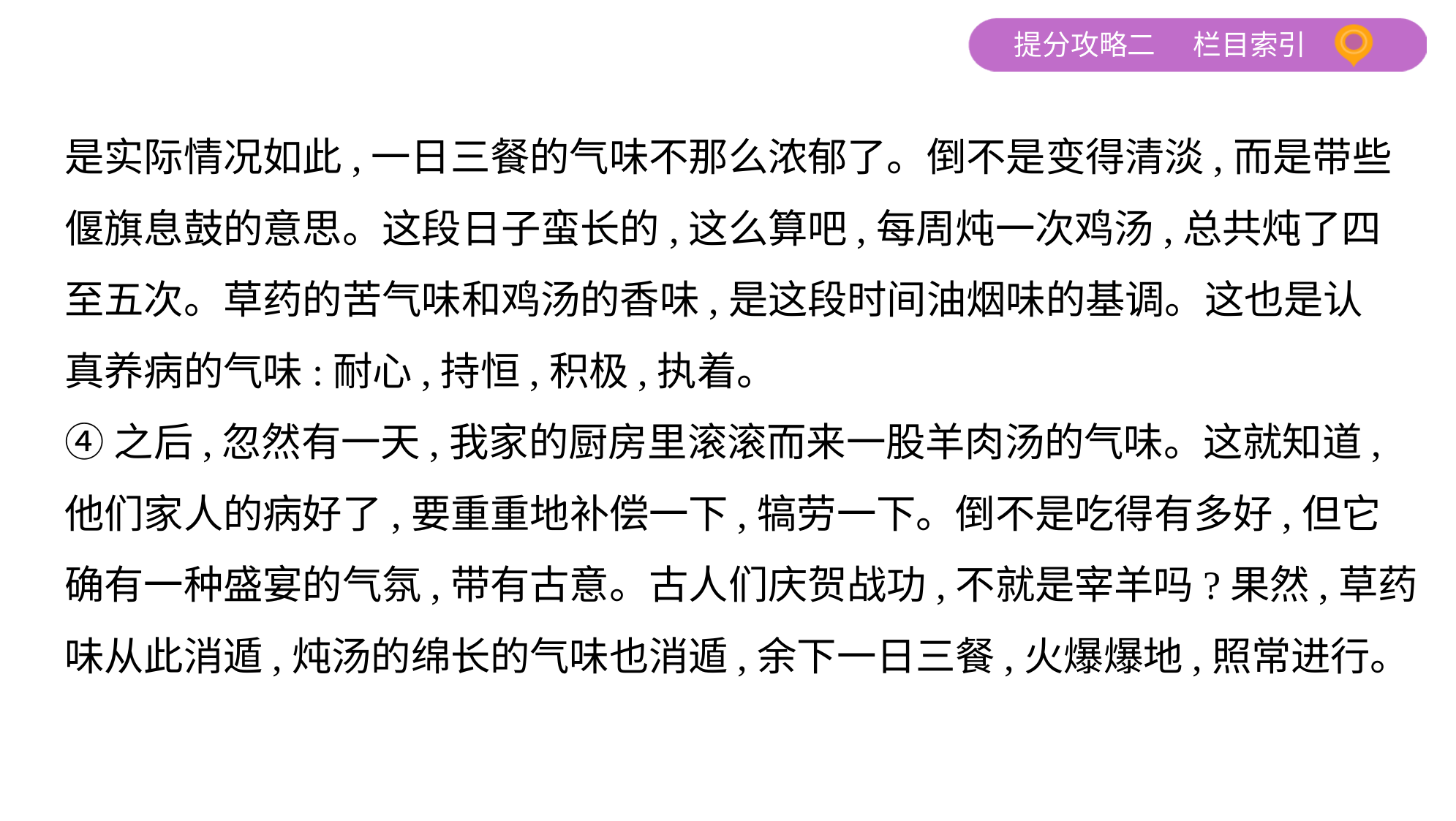

是实际情况如此,一日三餐的气味不那么浓郁了。倒不是变得清淡,而是带些
偃旗息鼓的意思。这段日子蛮长的,这么算吧,每周炖一次鸡汤,总共炖了四
至五次。草药的苦气味和鸡汤的香味,是这段时间油烟味的基调。这也是认
真养病的气味:耐心,持恒,积极,执着。
④之后,忽然有一天,我家的厨房里滚滚而来一股羊肉汤的气味。这就知道,
他们家人的病好了,要重重地补偿一下,犒劳一下。倒不是吃得有多好,但它
确有一种盛宴的气氛,带有古意。古人们庆贺战功,不就是宰羊吗?果然,草药
味从此消遁,炖汤的绵长的气味也消遁,余下一日三餐,火爆爆地,照常进行。